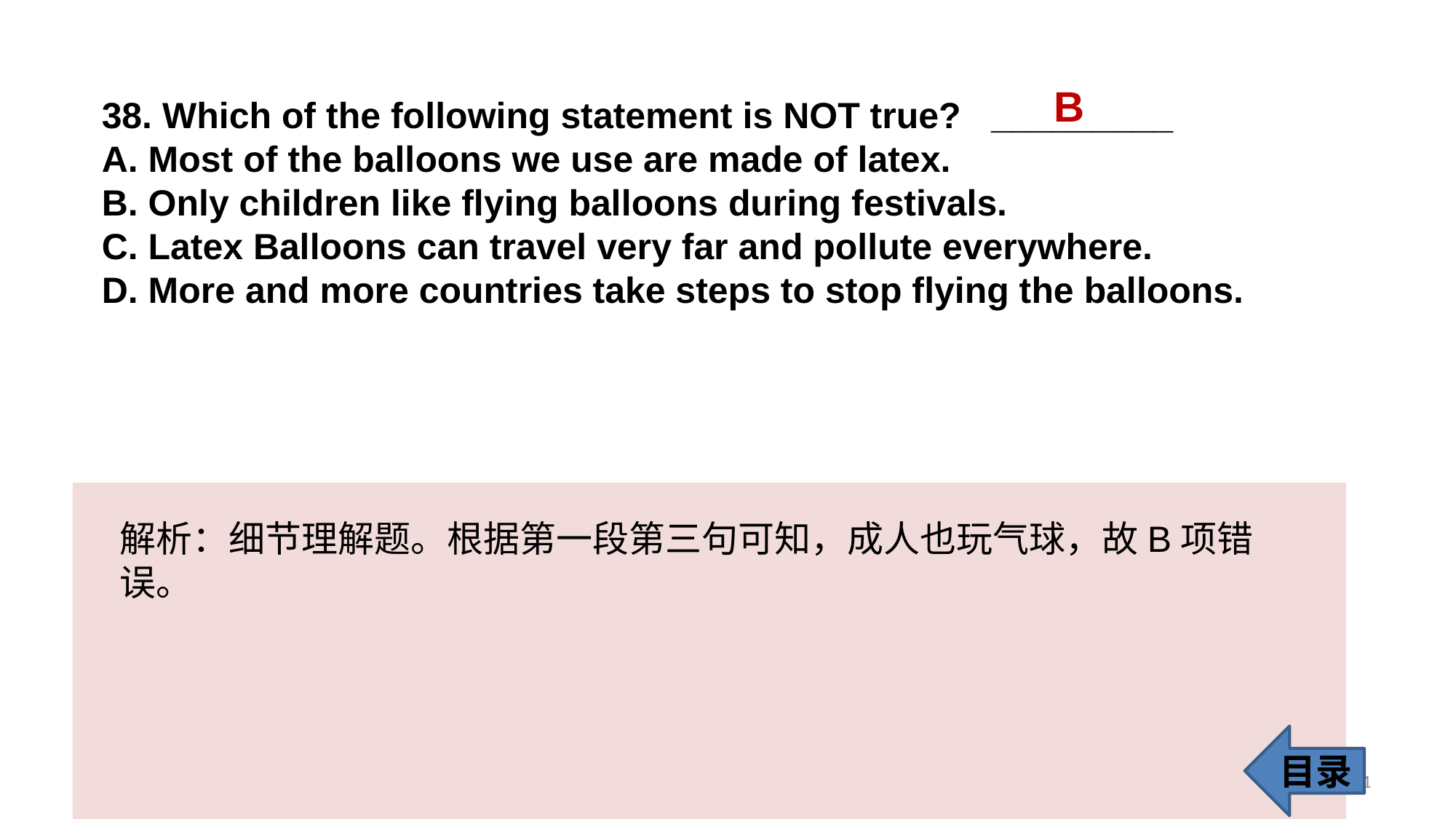

B
38. Which of the following statement is NOT true?   _________
A. Most of the balloons we use are made of latex.
B. Only children like flying balloons during festivals.
C. Latex Balloons can travel very far and pollute everywhere.
D. More and more countries take steps to stop flying the balloons.

解析：细节理解题。根据第一段第三句可知，成人也玩气球，故B项错误。
目录
41